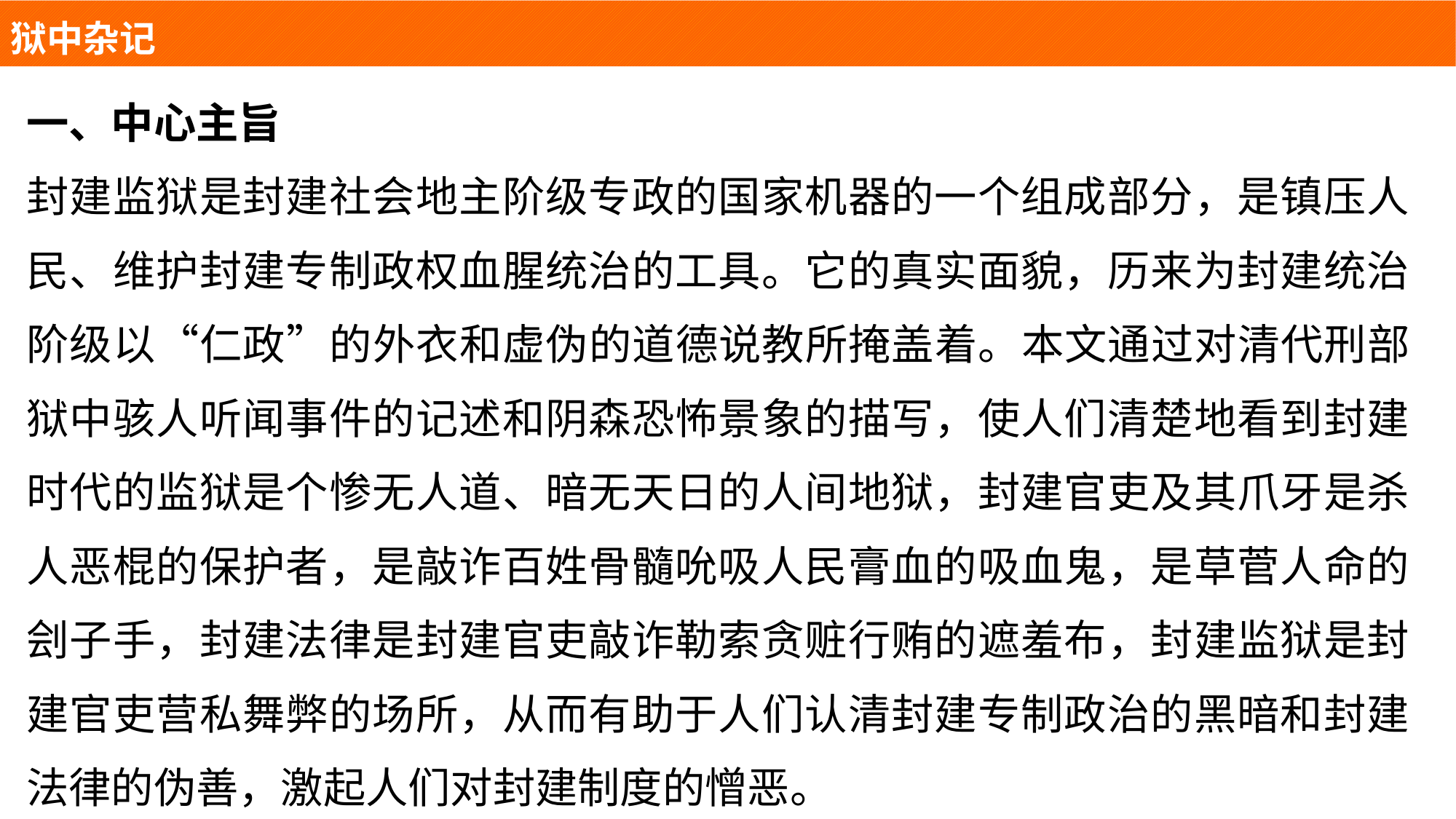

狱中杂记
一、中心主旨
封建监狱是封建社会地主阶级专政的国家机器的一个组成部分，是镇压人民、维护封建专制政权血腥统治的工具。它的真实面貌，历来为封建统治阶级以“仁政”的外衣和虚伪的道德说教所掩盖着。本文通过对清代刑部狱中骇人听闻事件的记述和阴森恐怖景象的描写，使人们清楚地看到封建时代的监狱是个惨无人道、暗无天日的人间地狱，封建官吏及其爪牙是杀人恶棍的保护者，是敲诈百姓骨髓吮吸人民膏血的吸血鬼，是草菅人命的刽子手，封建法律是封建官吏敲诈勒索贪赃行贿的遮羞布，封建监狱是封建官吏营私舞弊的场所，从而有助于人们认清封建专制政治的黑暗和封建法律的伪善，激起人们对封建制度的憎恶。